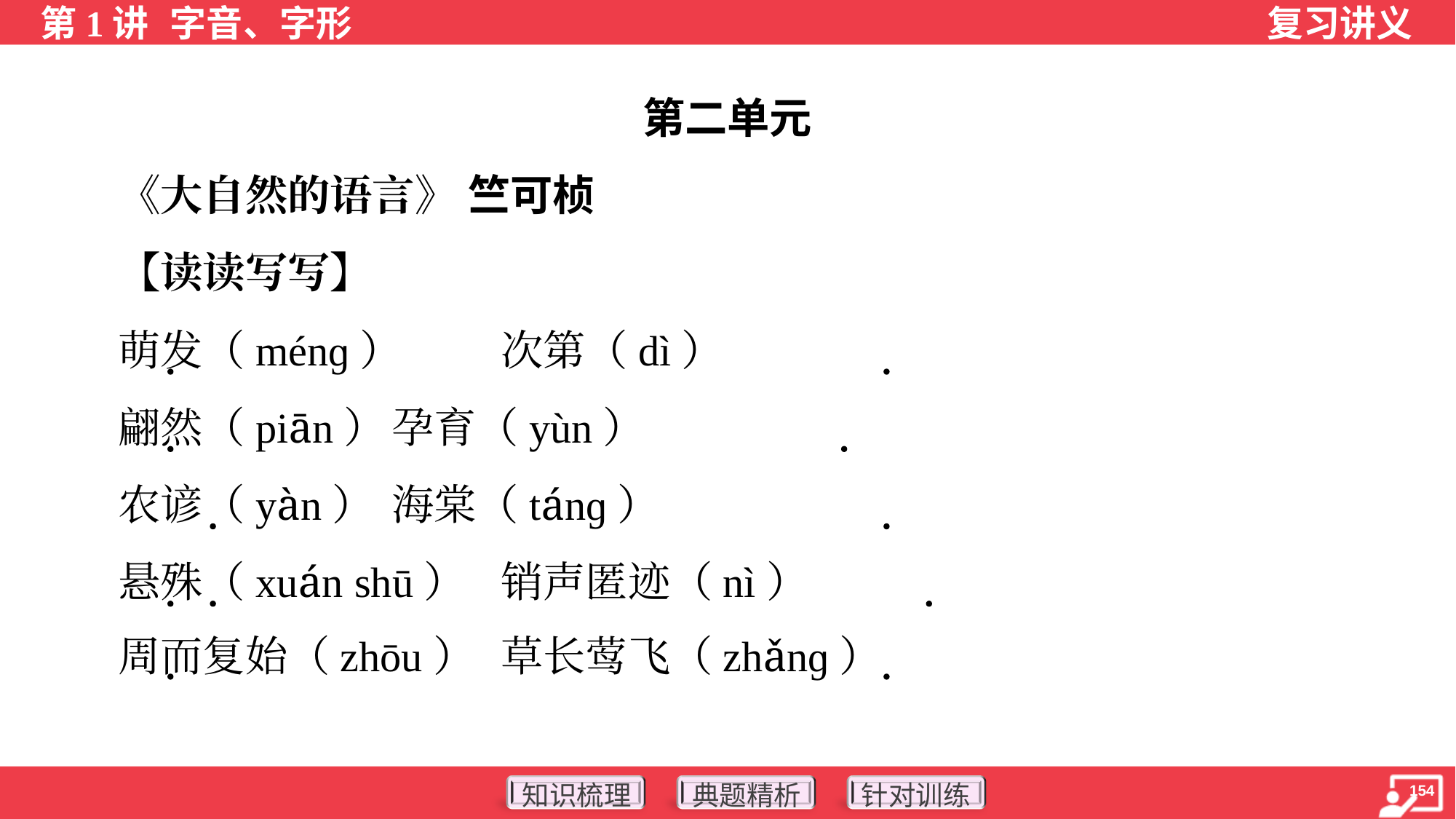

第二单元
    《大自然的语言》 竺可桢
    【读读写写】
    萌发（ménɡ）	次第（dì）
    翩然（piān）	孕育（yùn）
    农谚（yàn）	海棠（tánɡ）
    悬殊（xuán shū）	销声匿迹（nì）
    周而复始（zhōu）	草长莺飞（zhǎnɡ）